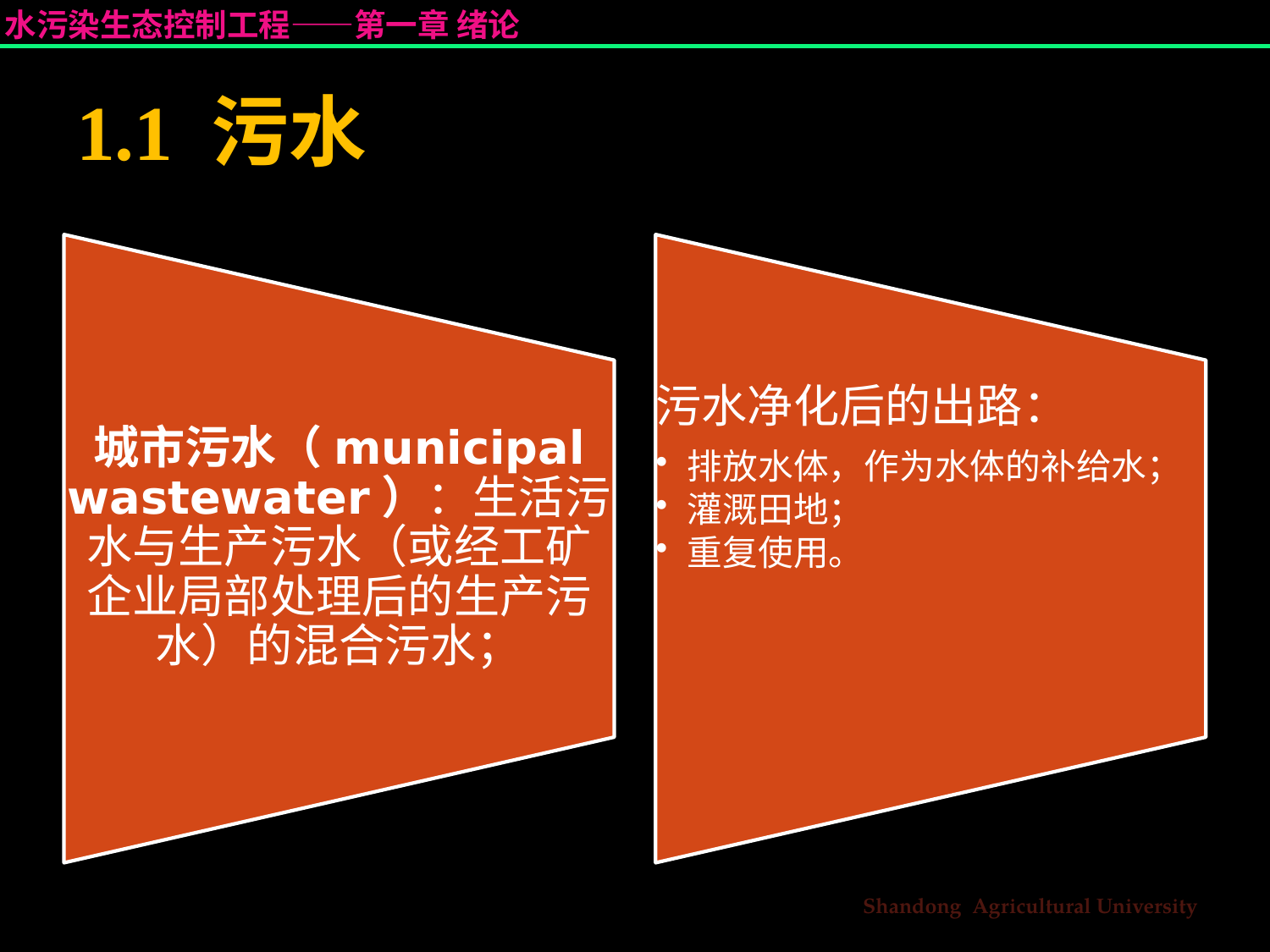

# 1.1 污水
城市污水（municipal wastewater）：生活污水与生产污水（或经工矿企业局部处理后的生产污水）的混合污水；
污水净化后的出路：
排放水体，作为水体的补给水；
灌溉田地；
重复使用。